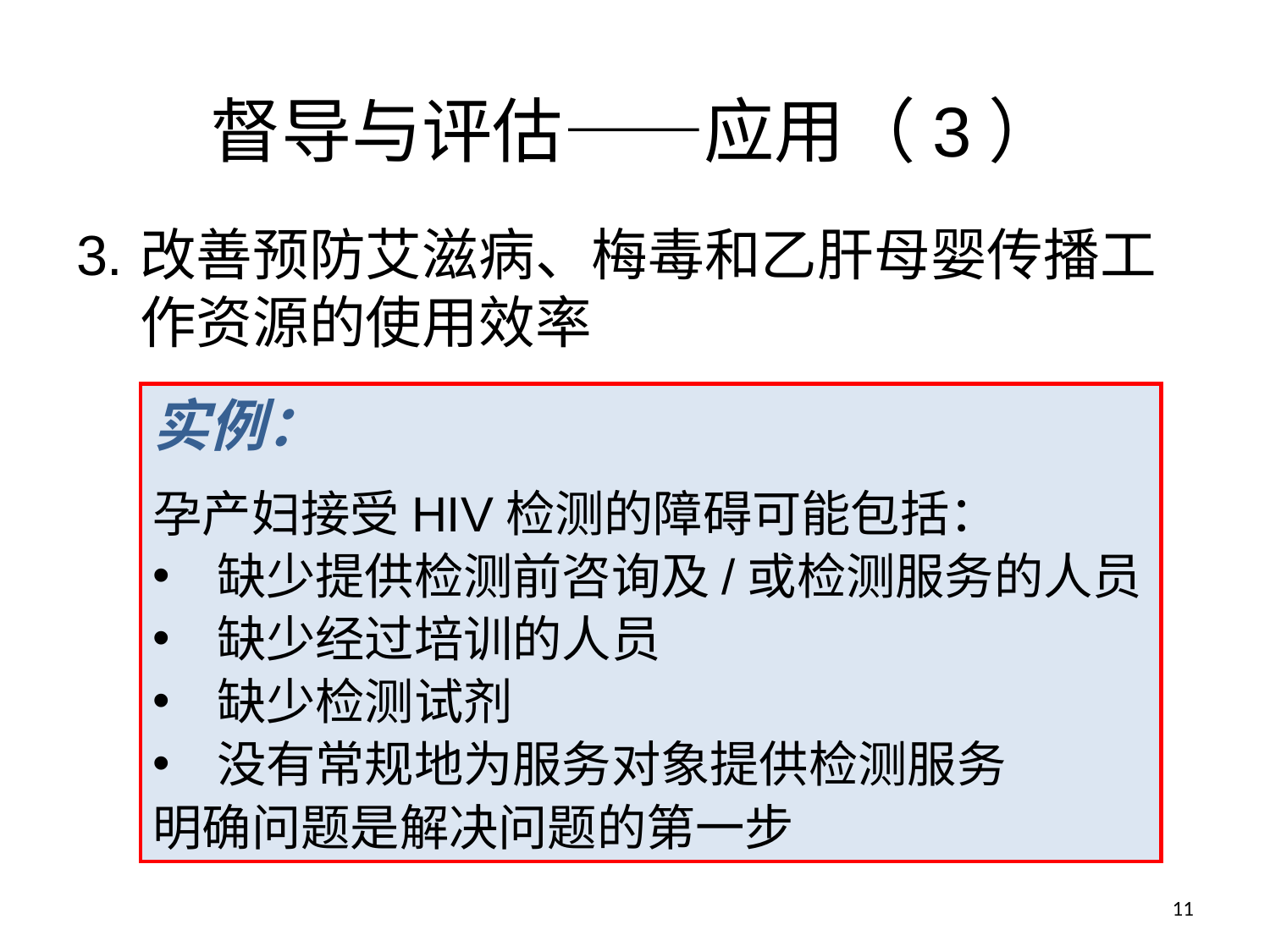

# 督导与评估——应用（3）
3.	改善预防艾滋病、梅毒和乙肝母婴传播工作资源的使用效率

实例：
孕产妇接受HIV检测的障碍可能包括：
  缺少提供检测前咨询及/或检测服务的人员
  缺少经过培训的人员
  缺少检测试剂
  没有常规地为服务对象提供检测服务
明确问题是解决问题的第一步
11